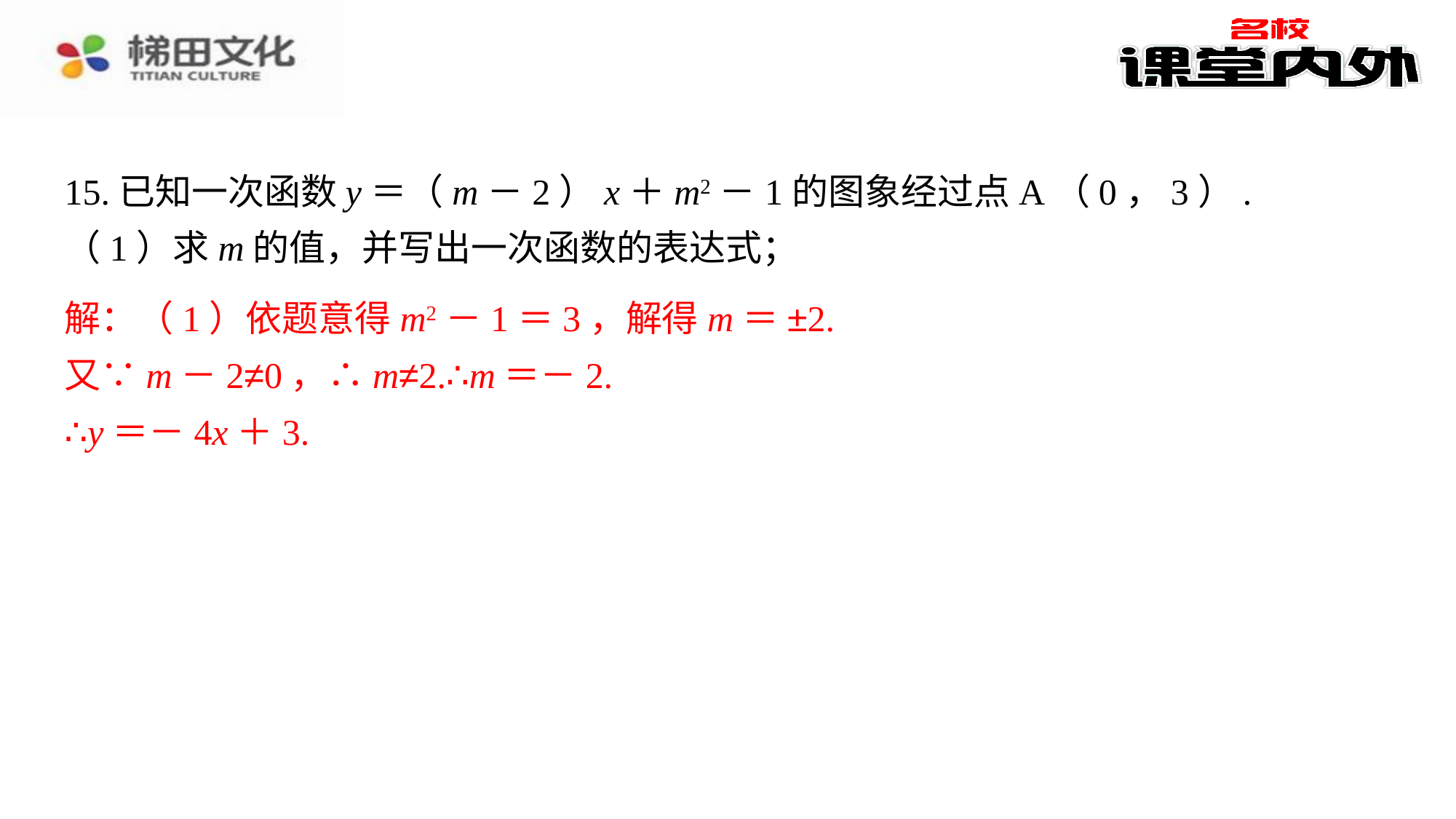

15.已知一次函数y＝（m－2）x＋m2－1的图象经过点A（0，3）.
（1）求m的值，并写出一次函数的表达式；x＋3.⁠
解：（1）依题意得m2－1＝3，解得m＝±2.
又∵m－2≠0，∴m≠2.∴m＝－2.
∴y＝－4x＋3.